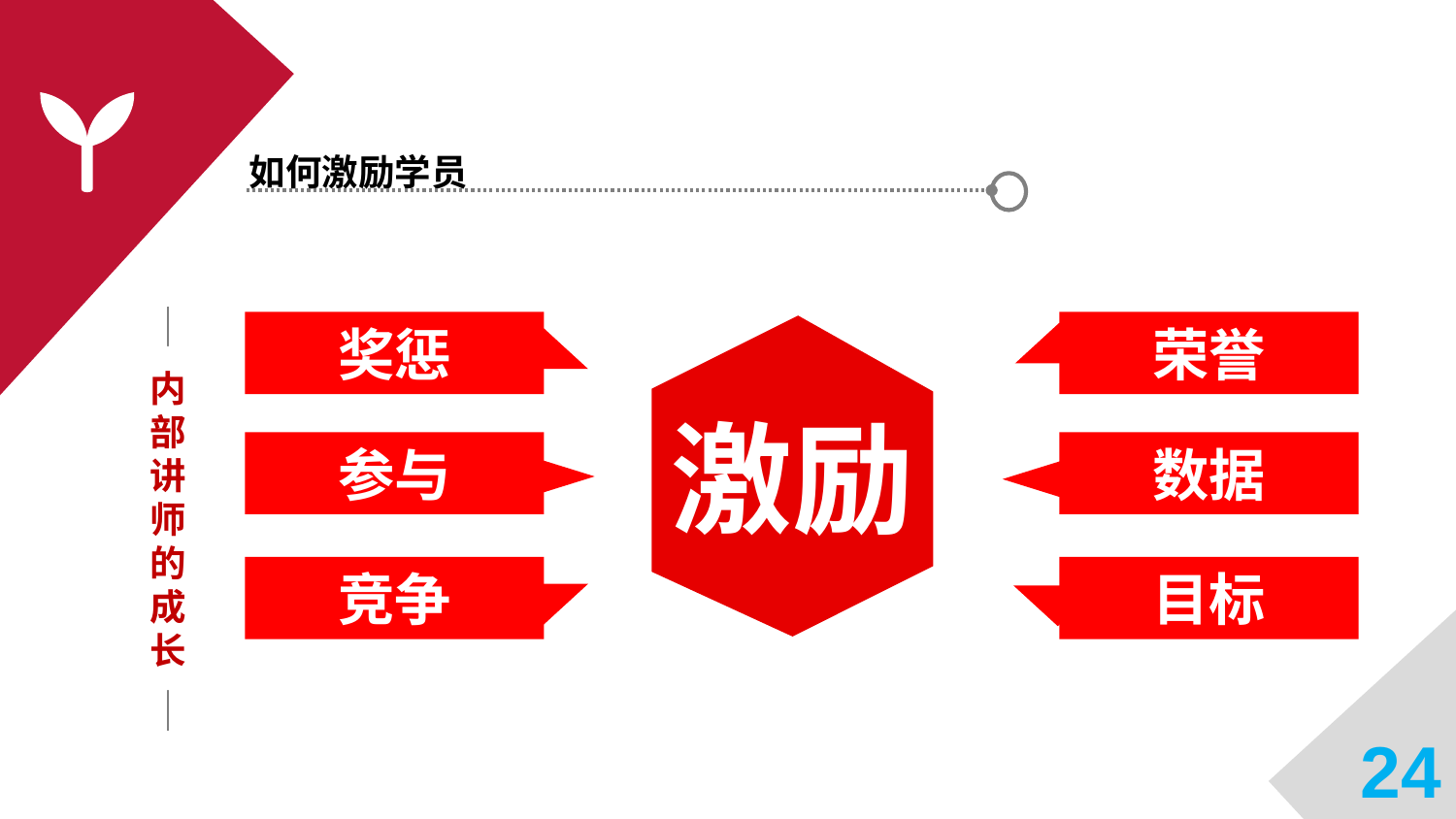

如何激励学员

奖惩
荣誉
激励

内部讲师的成长
参与
数据

竞争
目标

24
24